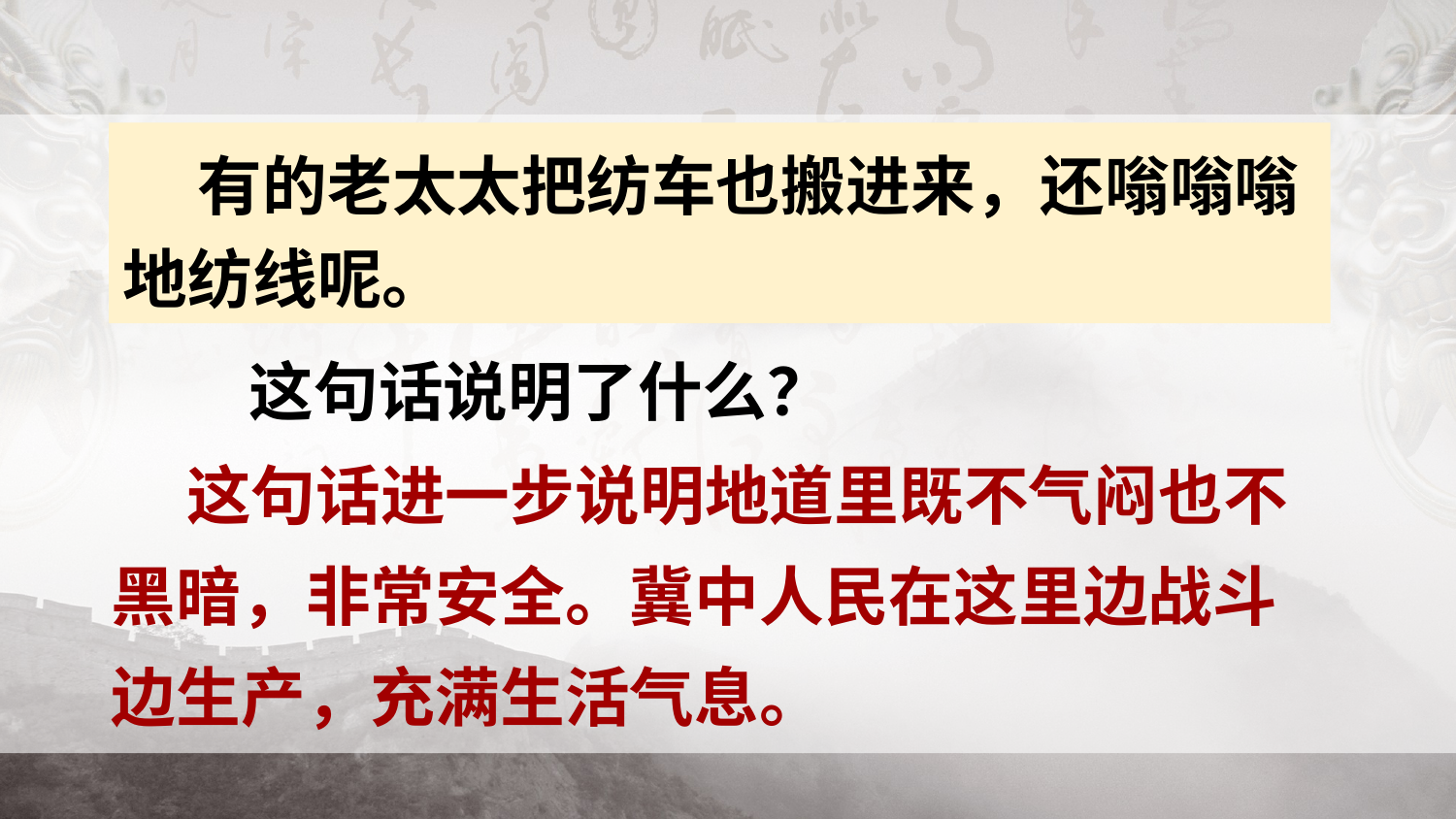

有的老太太把纺车也搬进来，还嗡嗡嗡地纺线呢。
这句话说明了什么？
    这句话进一步说明地道里既不气闷也不黑暗，非常安全。冀中人民在这里边战斗边生产，充满生活气息。